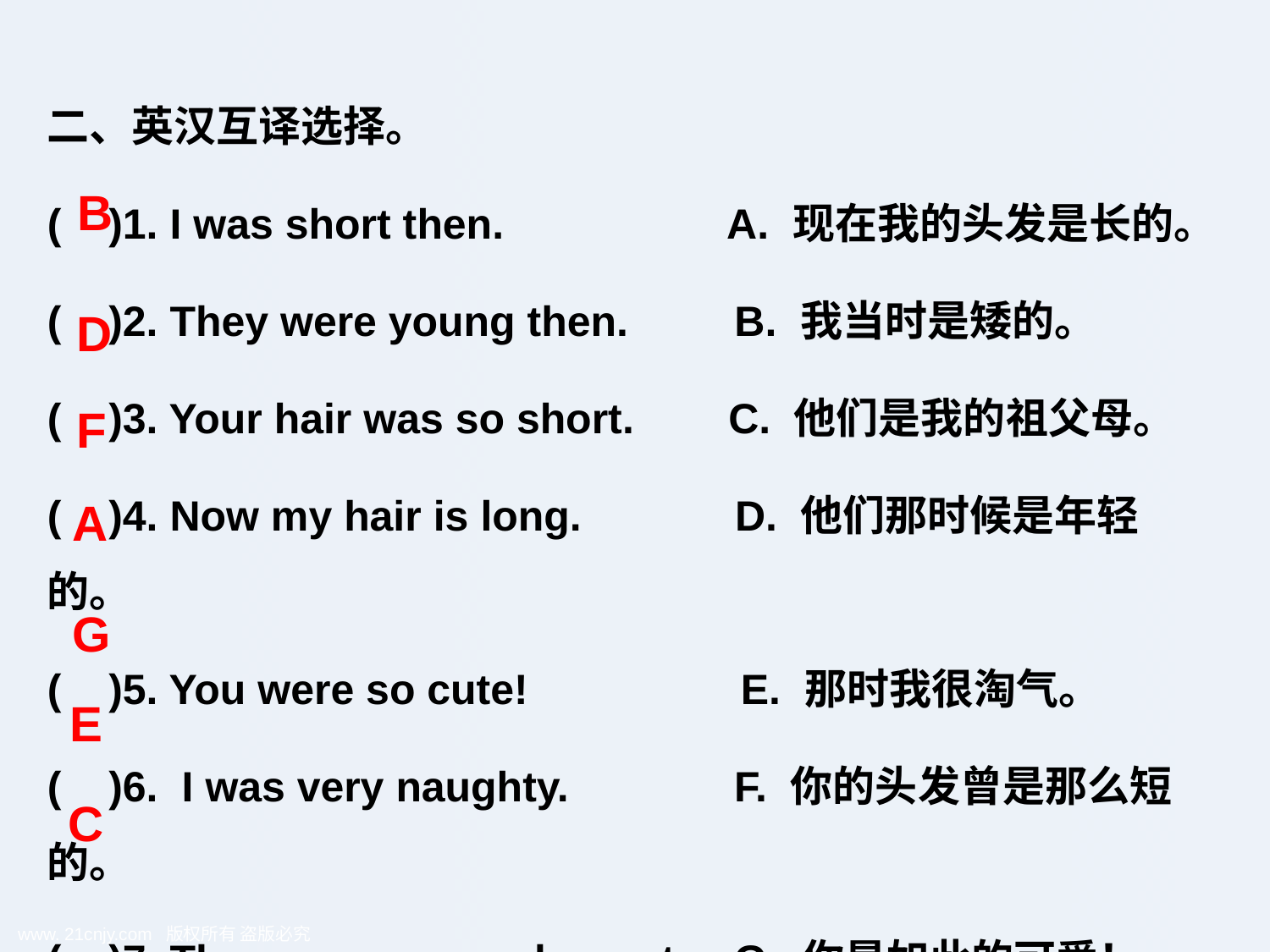

二、英汉互译选择。
(    )1. I was short then.                   A. 现在我的头发是长的。
(    )2. They were young then.         B. 我当时是矮的。
(    )3. Your hair was so short.        C. 他们是我的祖父母。
(    )4. Now my hair is long.             D. 他们那时候是年轻的。
(    )5. You were so cute!                  E. 那时我很淘气。
(    )6.  I was very naughty.              F. 你的头发曾是那么短的。
(    )7. They are my grandparents.  G. 你是如此的可爱！
B
D
F
A
G
E
C